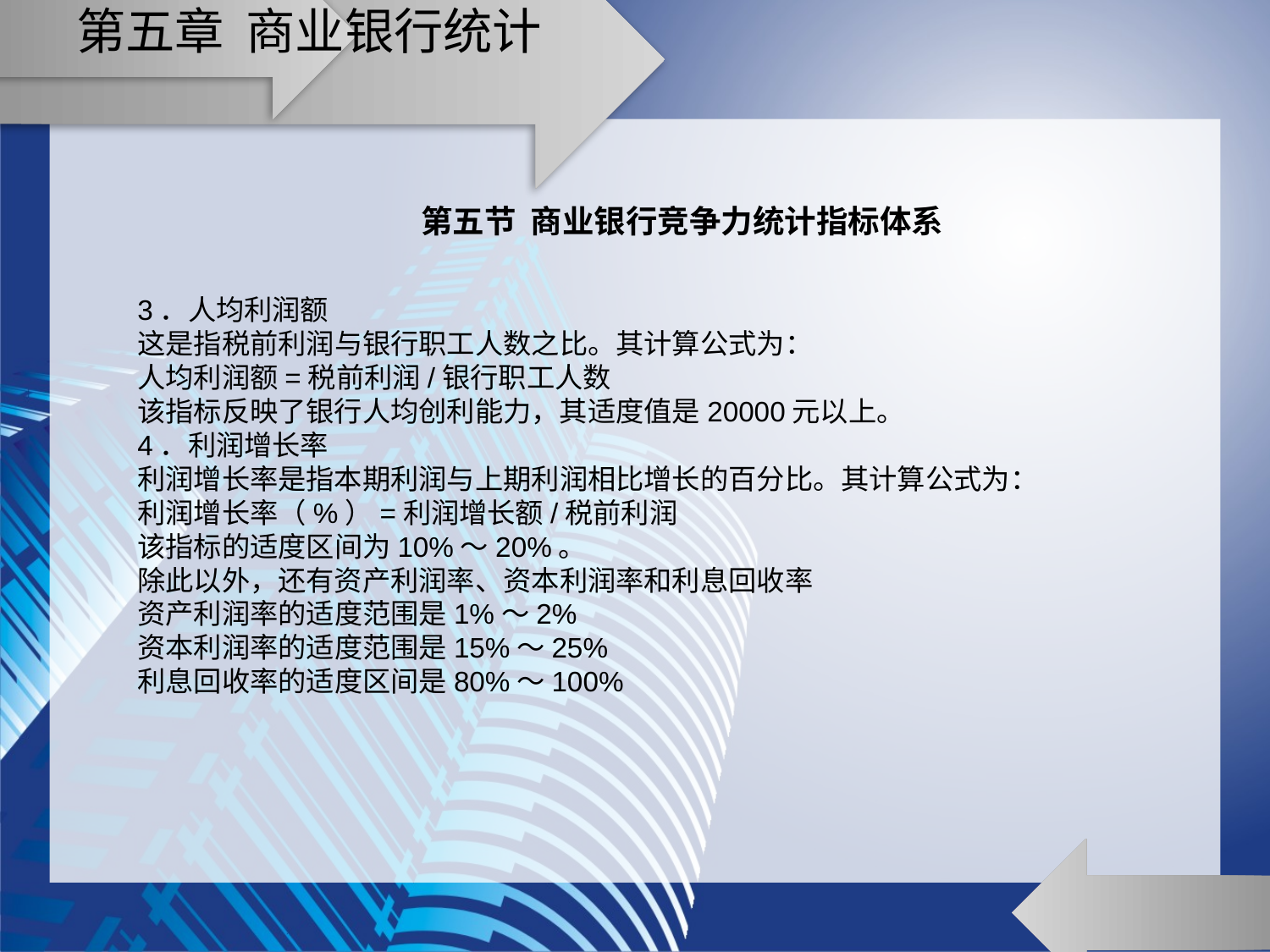

# 第五章  商业银行统计
第五节  商业银行竞争力统计指标体系
3．人均利润额
这是指税前利润与银行职工人数之比。其计算公式为：
人均利润额=税前利润/银行职工人数
该指标反映了银行人均创利能力，其适度值是20000元以上。
4．利润增长率
利润增长率是指本期利润与上期利润相比增长的百分比。其计算公式为：
利润增长率（%）=利润增长额/税前利润
该指标的适度区间为10%～20%。
除此以外，还有资产利润率、资本利润率和利息回收率
资产利润率的适度范围是1%～2%
资本利润率的适度范围是15%～25%
利息回收率的适度区间是80%～100%